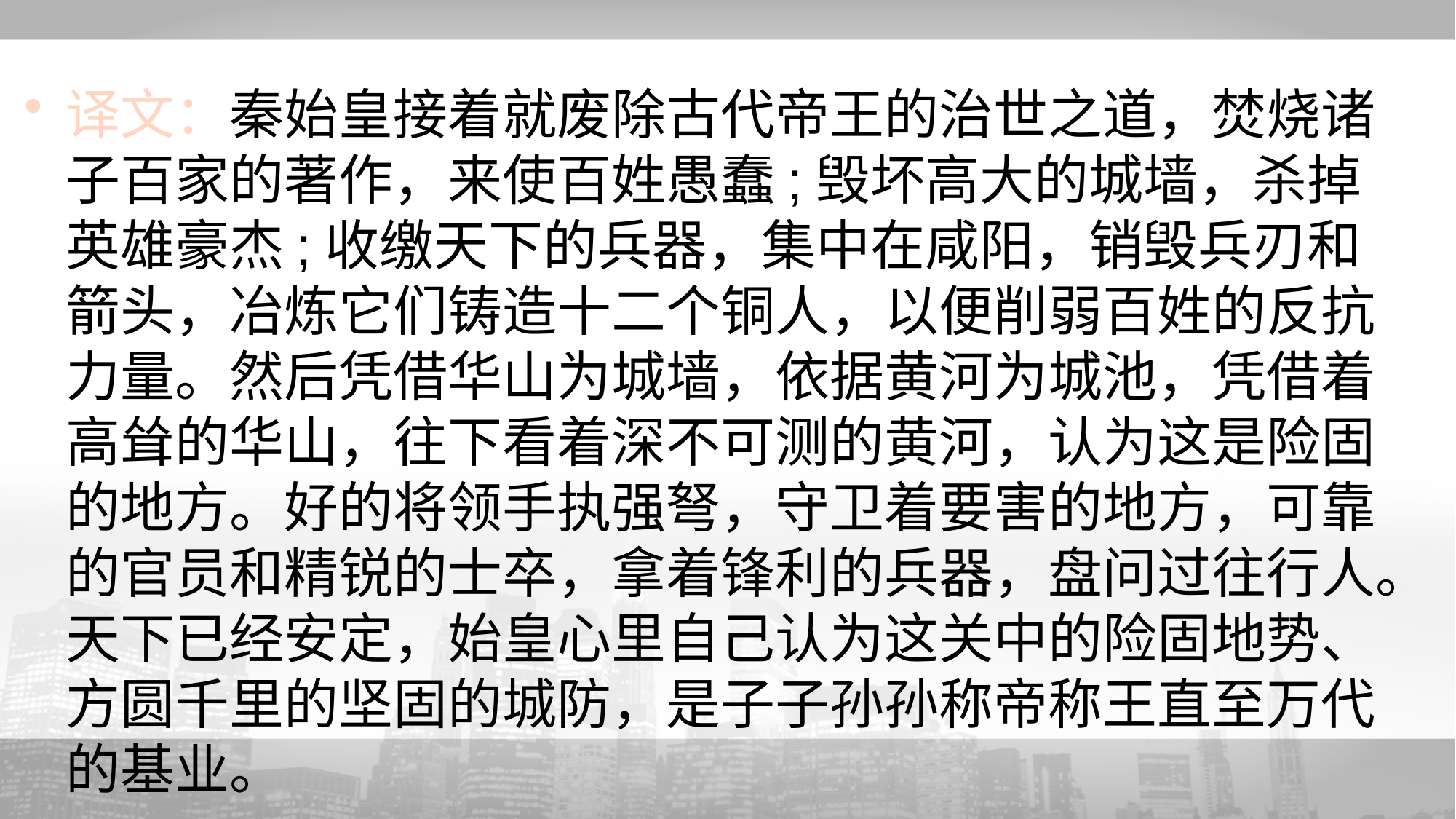

译文：秦始皇接着就废除古代帝王的治世之道，焚烧诸子百家的著作，来使百姓愚蠢;毁坏高大的城墙，杀掉英雄豪杰;收缴天下的兵器，集中在咸阳，销毁兵刃和箭头，冶炼它们铸造十二个铜人，以便削弱百姓的反抗力量。然后凭借华山为城墙，依据黄河为城池，凭借着高耸的华山，往下看着深不可测的黄河，认为这是险固的地方。好的将领手执强弩，守卫着要害的地方，可靠的官员和精锐的士卒，拿着锋利的兵器，盘问过往行人。天下已经安定，始皇心里自己认为这关中的险固地势、方圆千里的坚固的城防，是子子孙孙称帝称王直至万代的基业。